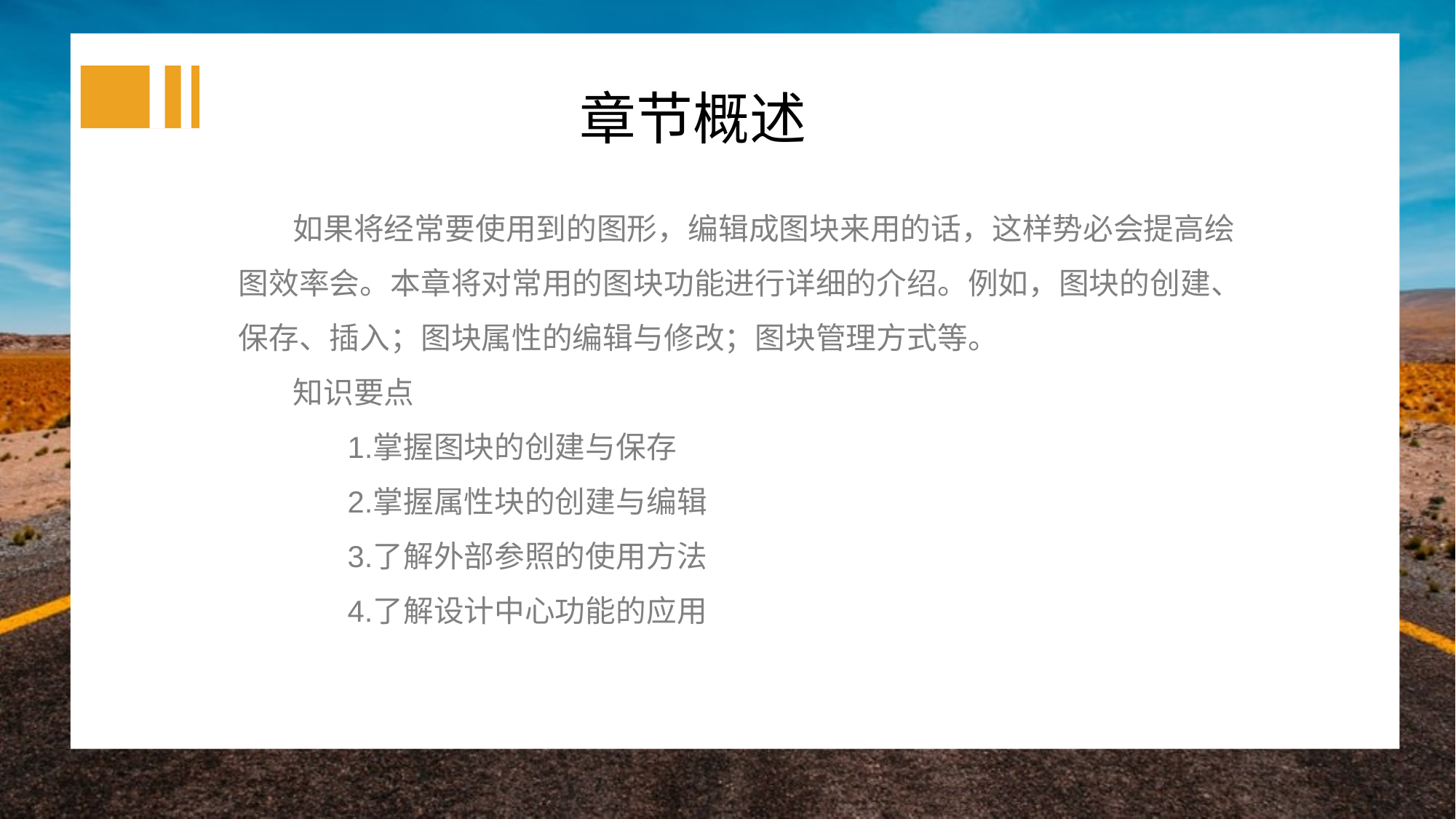

章节概述
如果将经常要使用到的图形，编辑成图块来用的话，这样势必会提高绘图效率会。本章将对常用的图块功能进行详细的介绍。例如，图块的创建、保存、插入；图块属性的编辑与修改；图块管理方式等。
知识要点
掌握图块的创建与保存
掌握属性块的创建与编辑
了解外部参照的使用方法
了解设计中心功能的应用